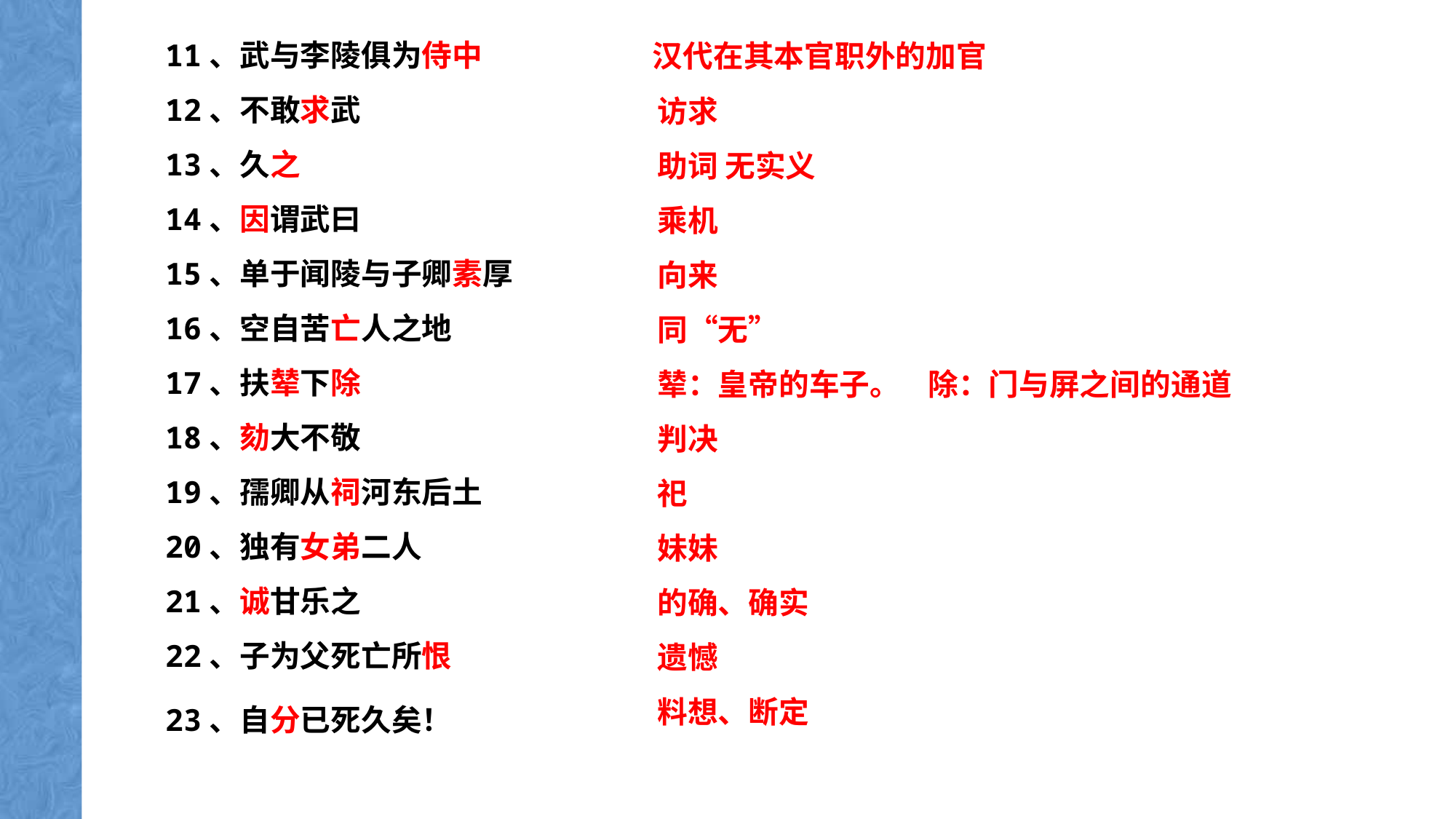

汉代在其本官职外的加官
        访求
        助词 无实义
        乘机
        向来
        同“无”
        辇：皇帝的车子。    除：门与屏之间的通道
        判决
        祀
        妹妹
        的确、确实
        遗憾
        料想、断定
11、武与李陵俱为侍中
12、不敢求武
13、久之
14、因谓武曰
15、单于闻陵与子卿素厚
16、空自苦亡人之地
17、扶辇下除
18、劾大不敬
19、孺卿从祠河东后土
20、独有女弟二人
21、诚甘乐之
22、子为父死亡所恨             23、自分已死久矣！